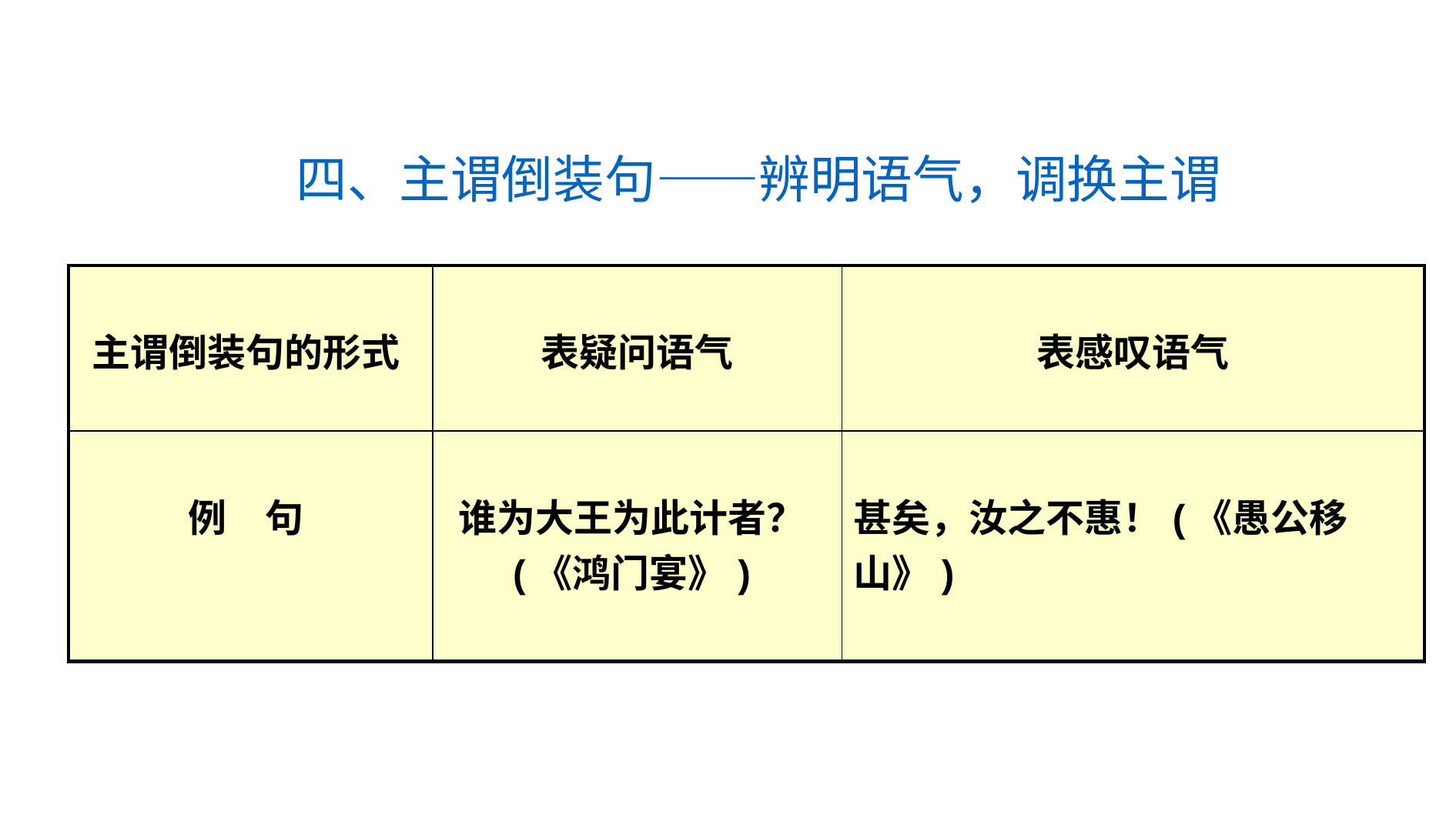

四、主谓倒装句——辨明语气，调换主谓
| 主谓倒装句的形式 | 表疑问语气 | 表感叹语气 |
| --- | --- | --- |
| 例　句 | 谁为大王为此计者？(《鸿门宴》) | 甚矣，汝之不惠！(《愚公移山》) |